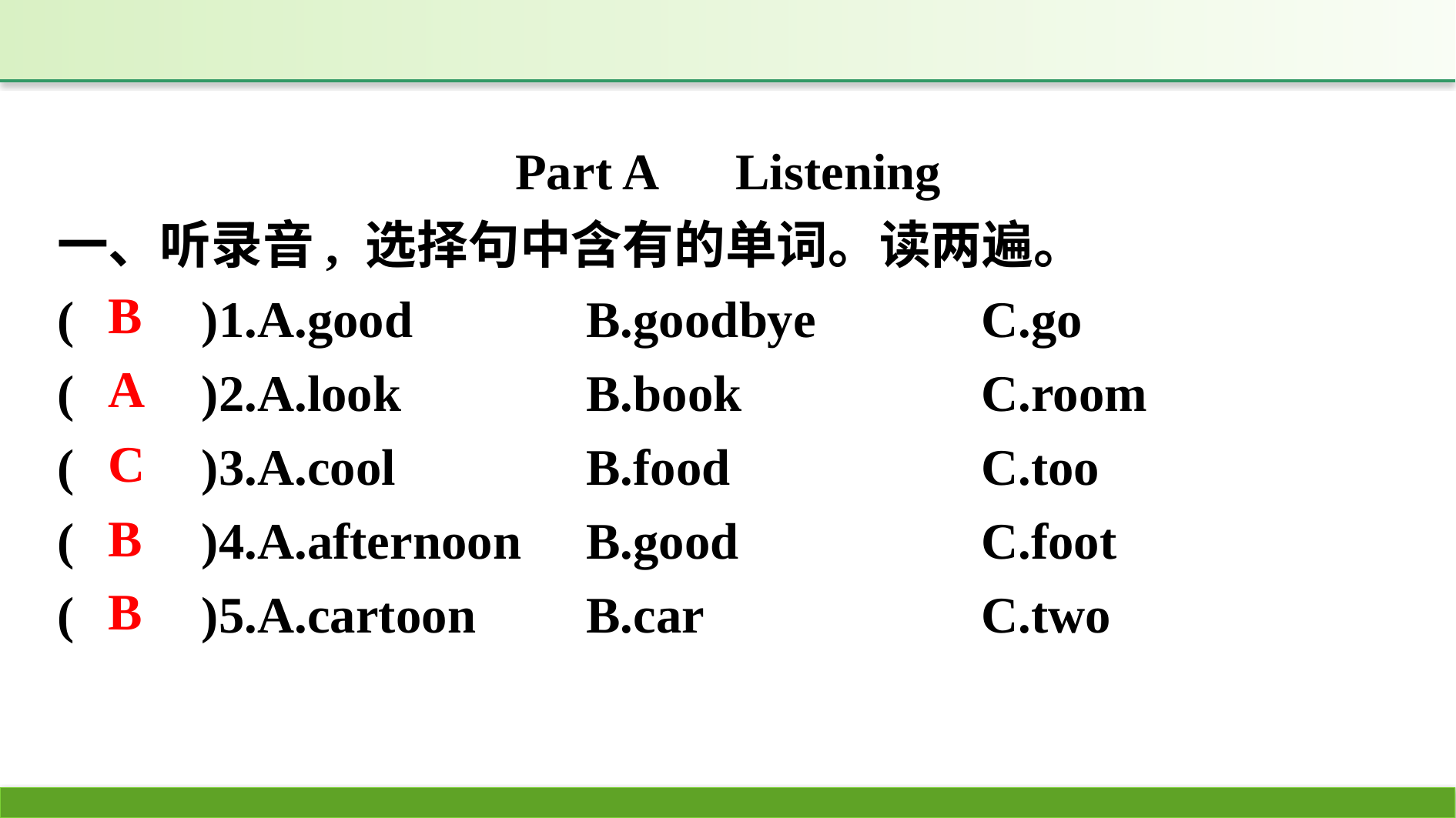

Part A　Listening
一、听录音, 选择句中含有的单词。读两遍。
(　　)1.A.good　　	B.goodbye　　	C.go
(　　)2.A.look 		B.book 		C.room
(　　)3.A.cool 		B.food 			C.too
(　　)4.A.afternoon 	B.good 		C.foot
(　　)5.A.cartoon 	B.car 			C.two
B
A
C
B
B